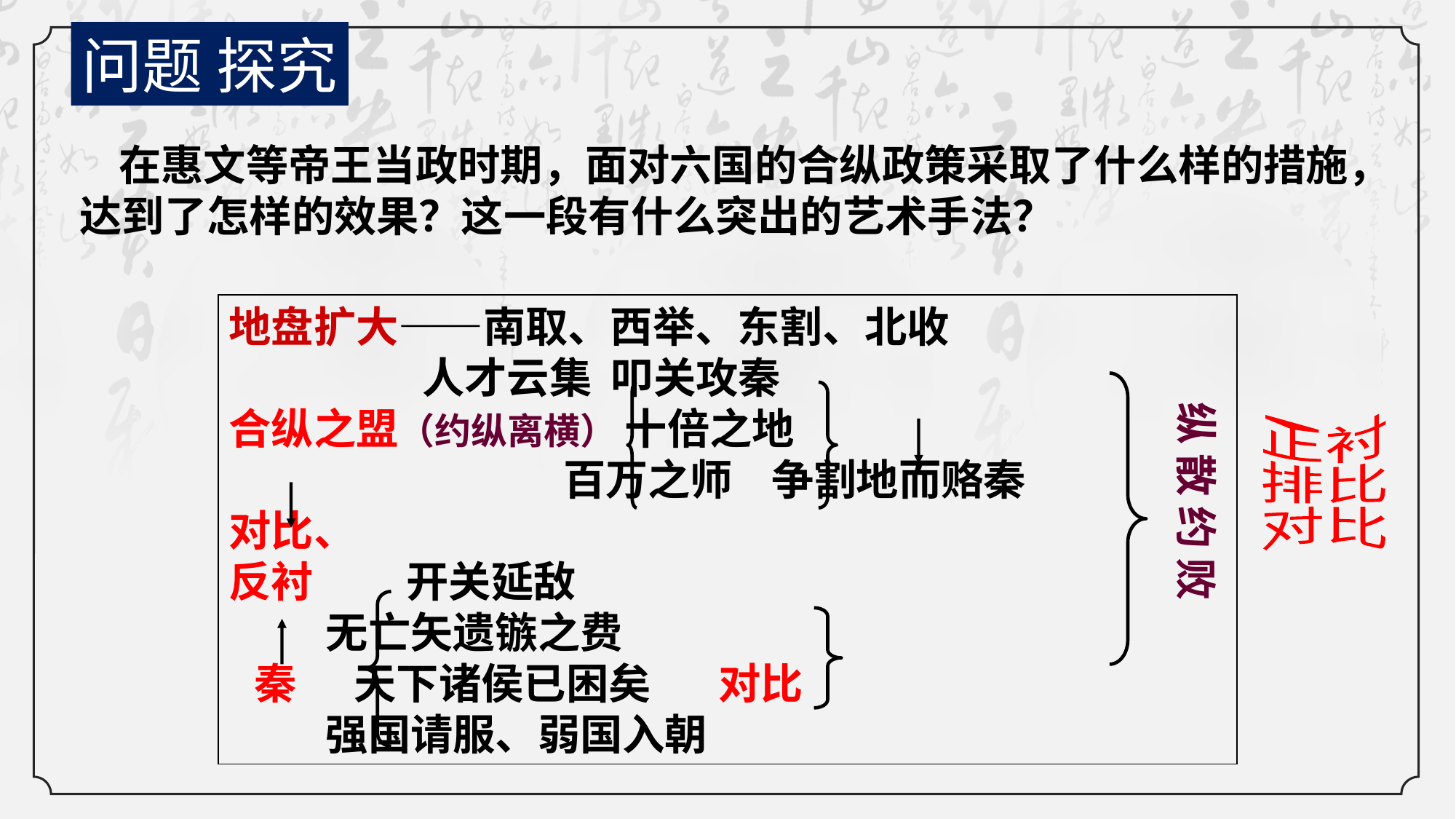

问题 探究
   在惠文等帝王当政时期，面对六国的合纵政策采取了什么样的措施，达到了怎样的效果？这一段有什么突出的艺术手法？
地盘扩大——南取、西举、东割、北收
                   人才云集  叩关攻秦
合纵之盟（约纵离横） 十倍之地
                                                     百万之师    争割地而赂秦
对比、
反衬               开关延敌
         无亡矢遗镞之费
   秦      天下诸侯已困矣       对比
         强国请服、弱国入朝

纵 散 约 败
正衬
排比
对比